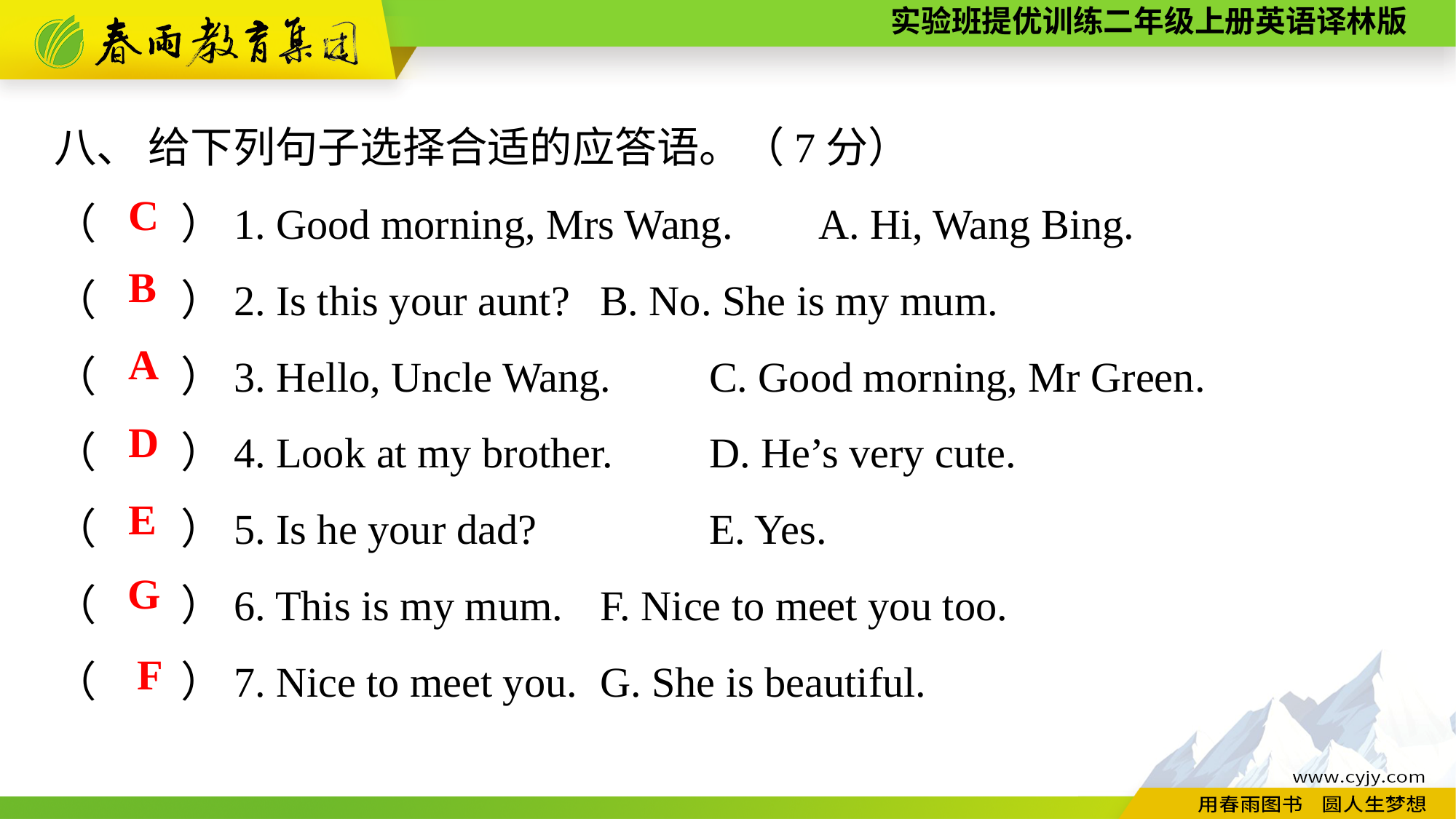

八、 给下列句子选择合适的应答语。（7分）
（　　）1. Good morning, Mrs Wang.　	A. Hi, Wang Bing.
（　　）2. Is this your aunt?	B. No. She is my mum.
（　　）3. Hello, Uncle Wang.	C. Good morning, Mr Green.
（　　）4. Look at my brother.	D. He’s very cute.
（　　）5. Is he your dad?		E. Yes.
（　　）6. This is my mum. 	F. Nice to meet you too.
（　　）7. Nice to meet you.	G. She is beautiful.
C
B
A
D
E
G
F